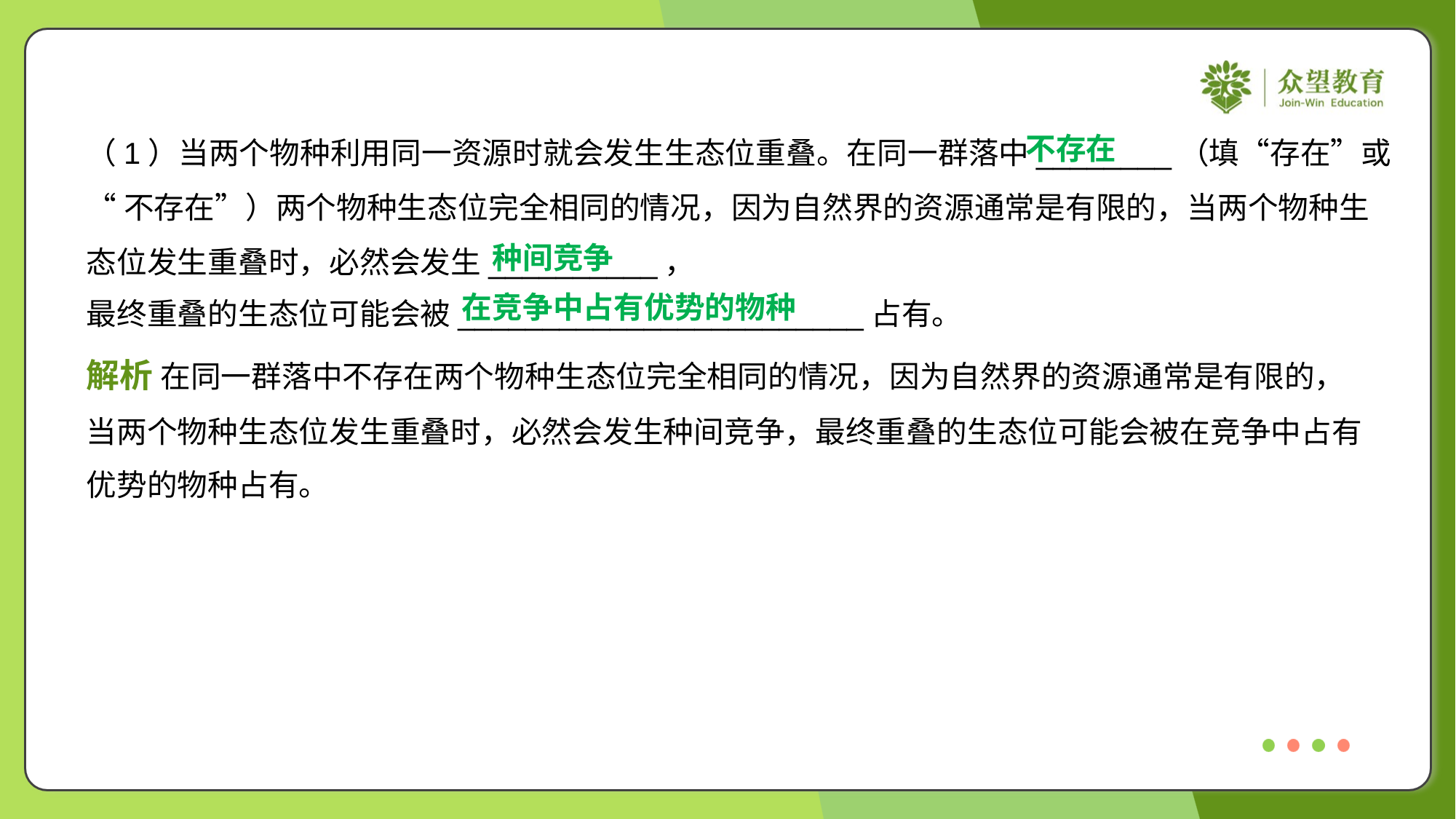

不存在
（1）当两个物种利用同一资源时就会发生生态位重叠。在同一群落中________（填“存在”或
“不存在”）两个物种生态位完全相同的情况，因为自然界的资源通常是有限的，当两个物种生
态位发生重叠时，必然会发生__________，
最终重叠的生态位可能会被________________________占有。
种间竞争
在竞争中占有优势的物种
解析 在同一群落中不存在两个物种生态位完全相同的情况，因为自然界的资源通常是有限的，
当两个物种生态位发生重叠时，必然会发生种间竞争，最终重叠的生态位可能会被在竞争中占有
优势的物种占有。